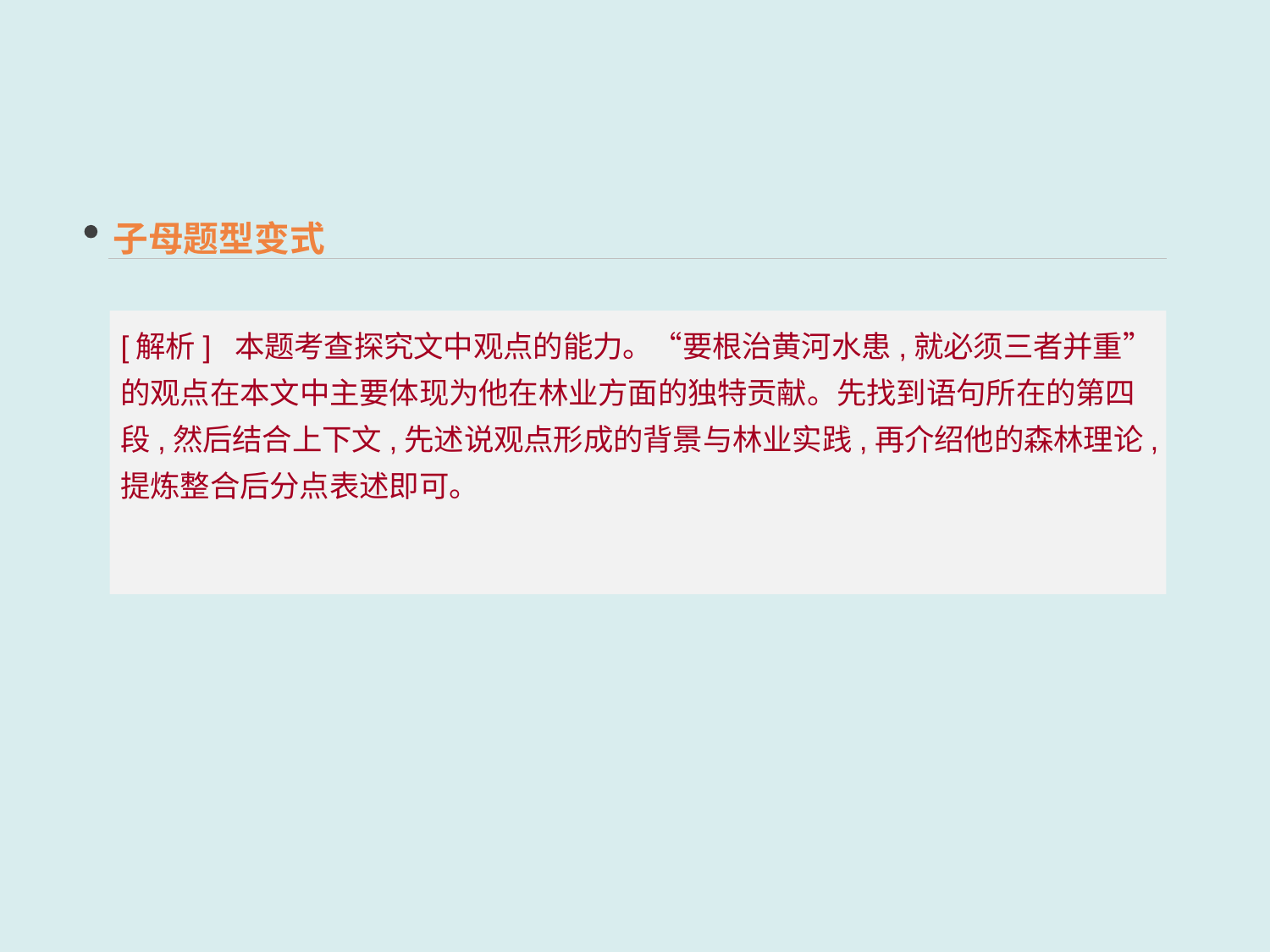

子母题型变式

[解析]  本题考查探究文中观点的能力。“要根治黄河水患,就必须三者并重”的观点在本文中主要体现为他在林业方面的独特贡献。先找到语句所在的第四段,然后结合上下文,先述说观点形成的背景与林业实践,再介绍他的森林理论,提炼整合后分点表述即可。